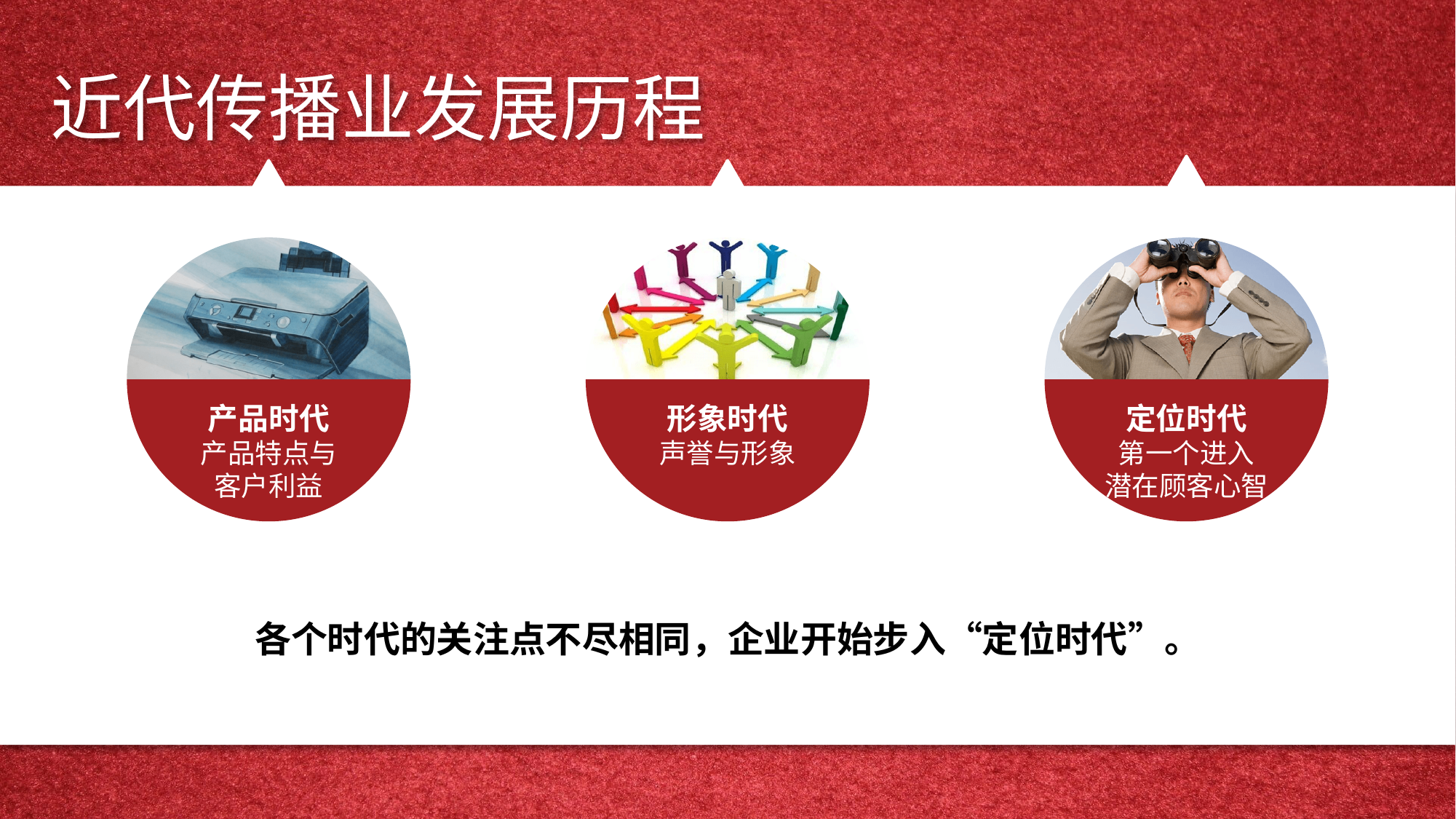

近代传播业发展历程

形象时代
声誉与形象

产品时代
产品特点与
客户利益

定位时代
第一个进入
潜在顾客心智
各个时代的关注点不尽相同，企业开始步入“定位时代”。